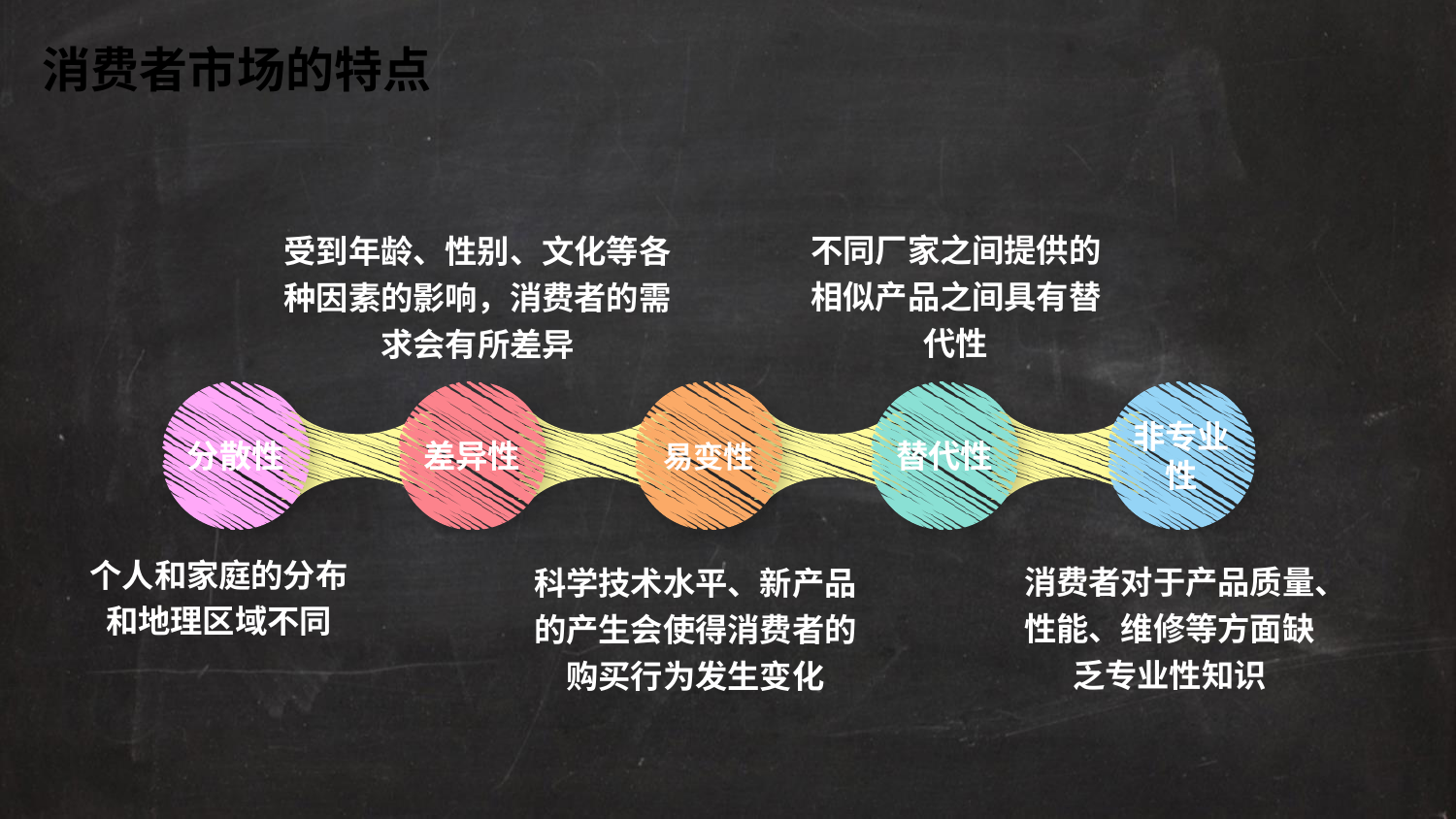

消费者市场的特点
不同厂家之间提供的相似产品之间具有替代性
受到年龄、性别、文化等各种因素的影响，消费者的需求会有所差异
分散性
差异性
易变性
替代性
非专业性

个人和家庭的分布和地理区域不同
消费者对于产品质量、性能、维修等方面缺乏专业性知识
科学技术水平、新产品的产生会使得消费者的购买行为发生变化